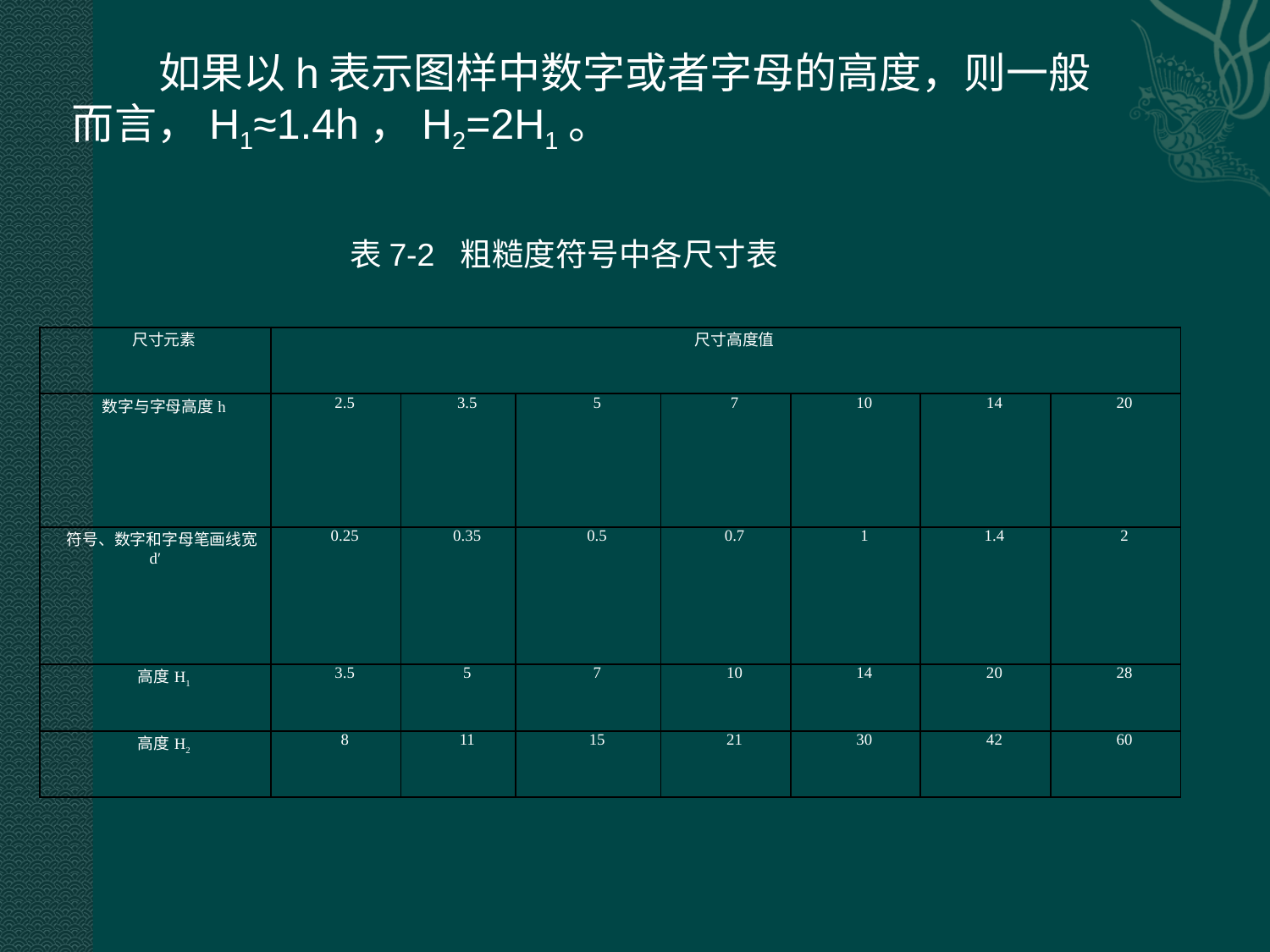

如果以h表示图样中数字或者字母的高度，则一般而言，H1≈1.4h，H2=2H1。
表7-2  粗糙度符号中各尺寸表

| 尺寸元素 | 尺寸高度值 |  |  |  |  |  |  |
| --- | --- | --- | --- | --- | --- | --- | --- |
| 数字与字母高度h | 2.5 | 3.5 | 5 | 7 | 10 | 14 | 20 |
| 符号、数字和字母笔画线宽d′ | 0.25 | 0.35 | 0.5 | 0.7 | 1 | 1.4 | 2 |
| 高度H1 | 3.5 | 5 | 7 | 10 | 14 | 20 | 28 |
| 高度H2 | 8 | 11 | 15 | 21 | 30 | 42 | 60 |